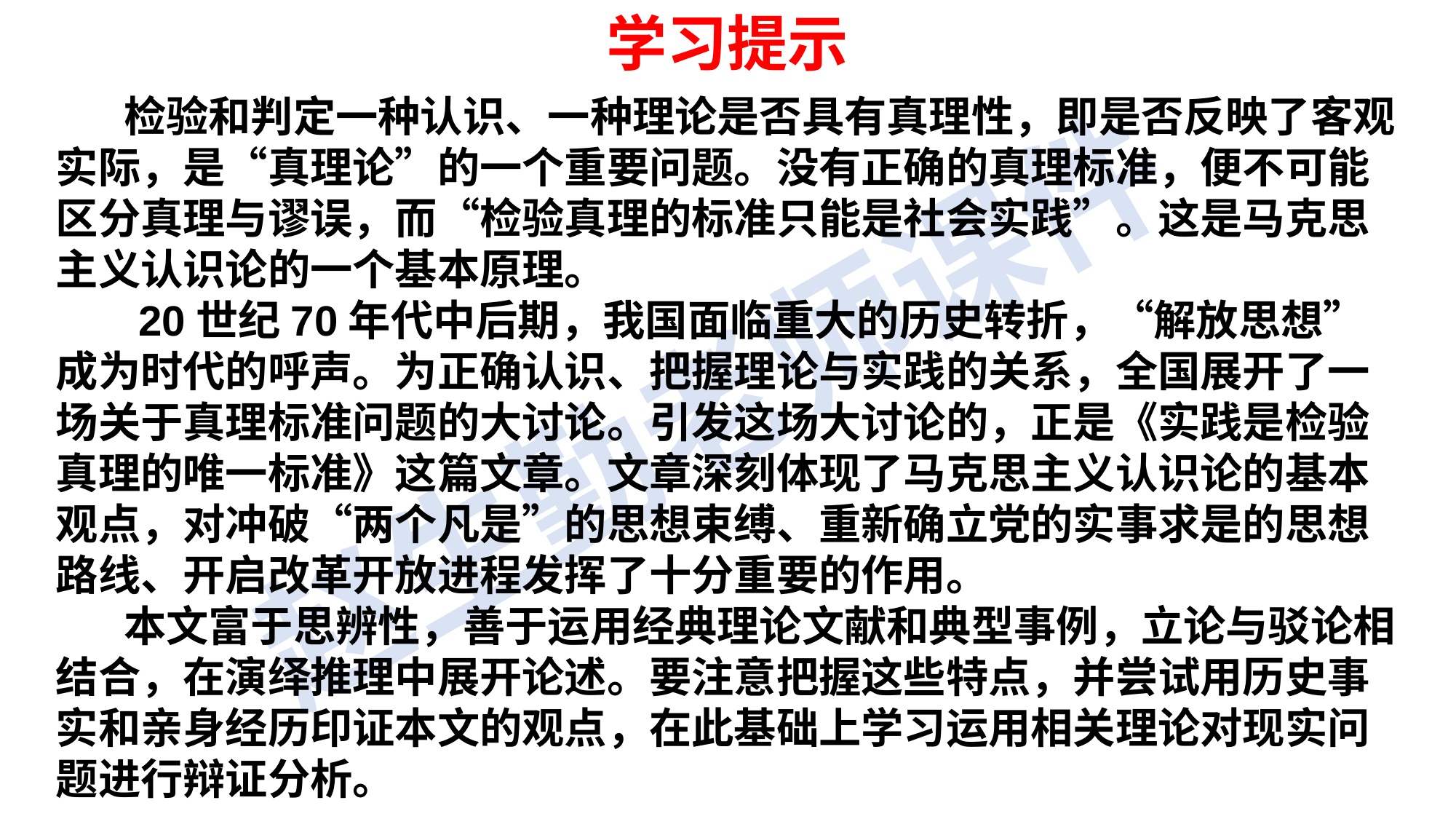

学习提示
      检验和判定一种认识、一种理论是否具有真理性，即是否反映了客观实际，是“真理论”的一个重要问题。没有正确的真理标准，便不可能区分真理与谬误，而“检验真理的标准只能是社会实践”。这是马克思主义认识论的一个基本原理。
       20世纪70年代中后期，我国面临重大的历史转折，“解放思想”成为时代的呼声。为正确认识、把握理论与实践的关系，全国展开了一场关于真理标准问题的大讨论。引发这场大讨论的，正是《实践是检验真理的唯一标准》这篇文章。文章深刻体现了马克思主义认识论的基本观点，对冲破“两个凡是”的思想束缚、重新确立党的实事求是的思想路线、开启改革开放进程发挥了十分重要的作用。
      本文富于思辨性，善于运用经典理论文献和典型事例，立论与驳论相结合，在演绎推理中展开论述。要注意把握这些特点，并尝试用历史事实和亲身经历印证本文的观点，在此基础上学习运用相关理论对现实问题进行辩证分析。